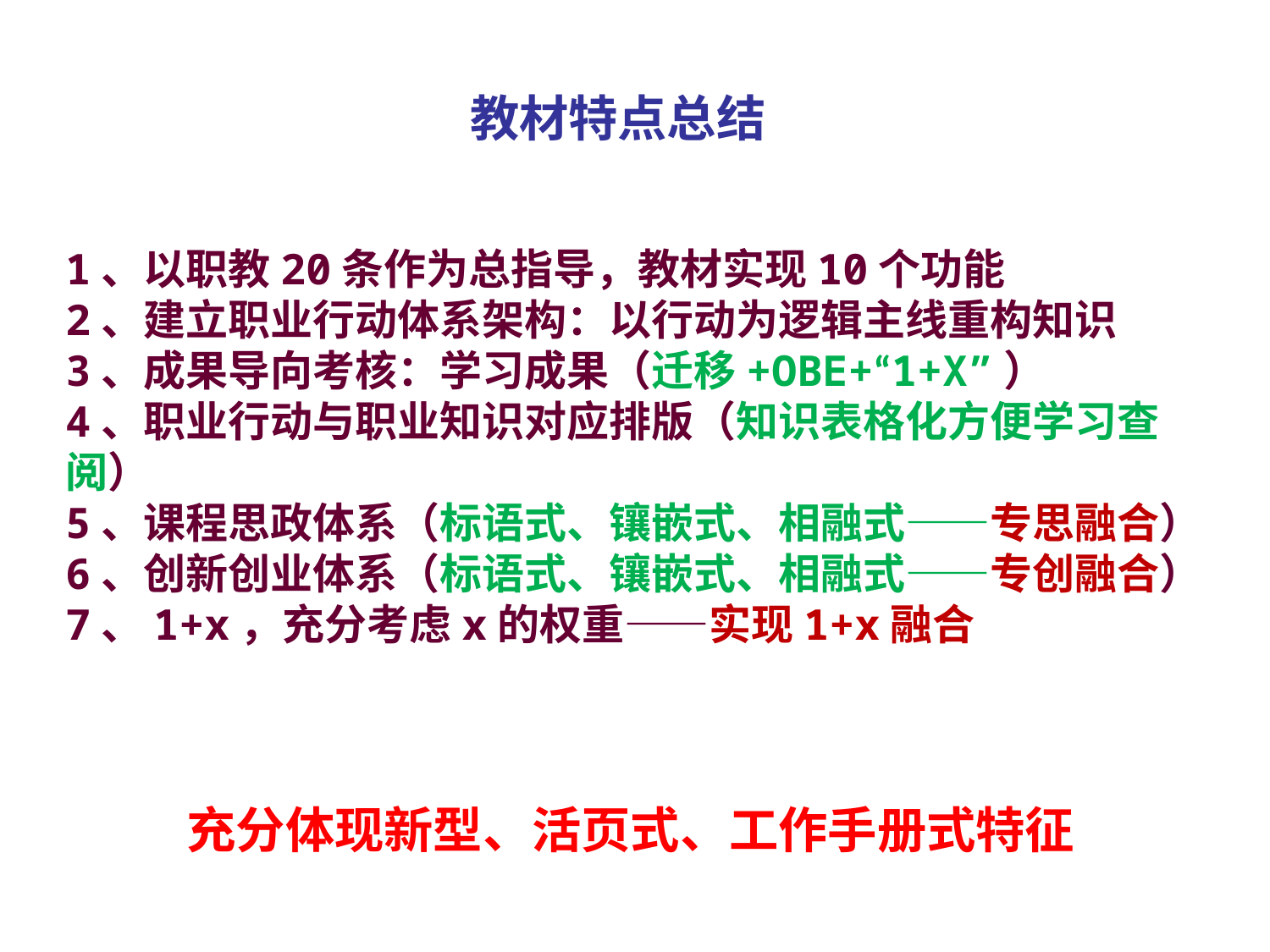

教材特点总结
1、以职教20条作为总指导，教材实现10个功能
2、建立职业行动体系架构：以行动为逻辑主线重构知识
3、成果导向考核：学习成果（迁移+OBE+“1+X”）
4、职业行动与职业知识对应排版（知识表格化方便学习查阅）
5、课程思政体系（标语式、镶嵌式、相融式——专思融合）
6、创新创业体系（标语式、镶嵌式、相融式——专创融合）
7、1+x，充分考虑x的权重——实现1+x融合
充分体现新型、活页式、工作手册式特征